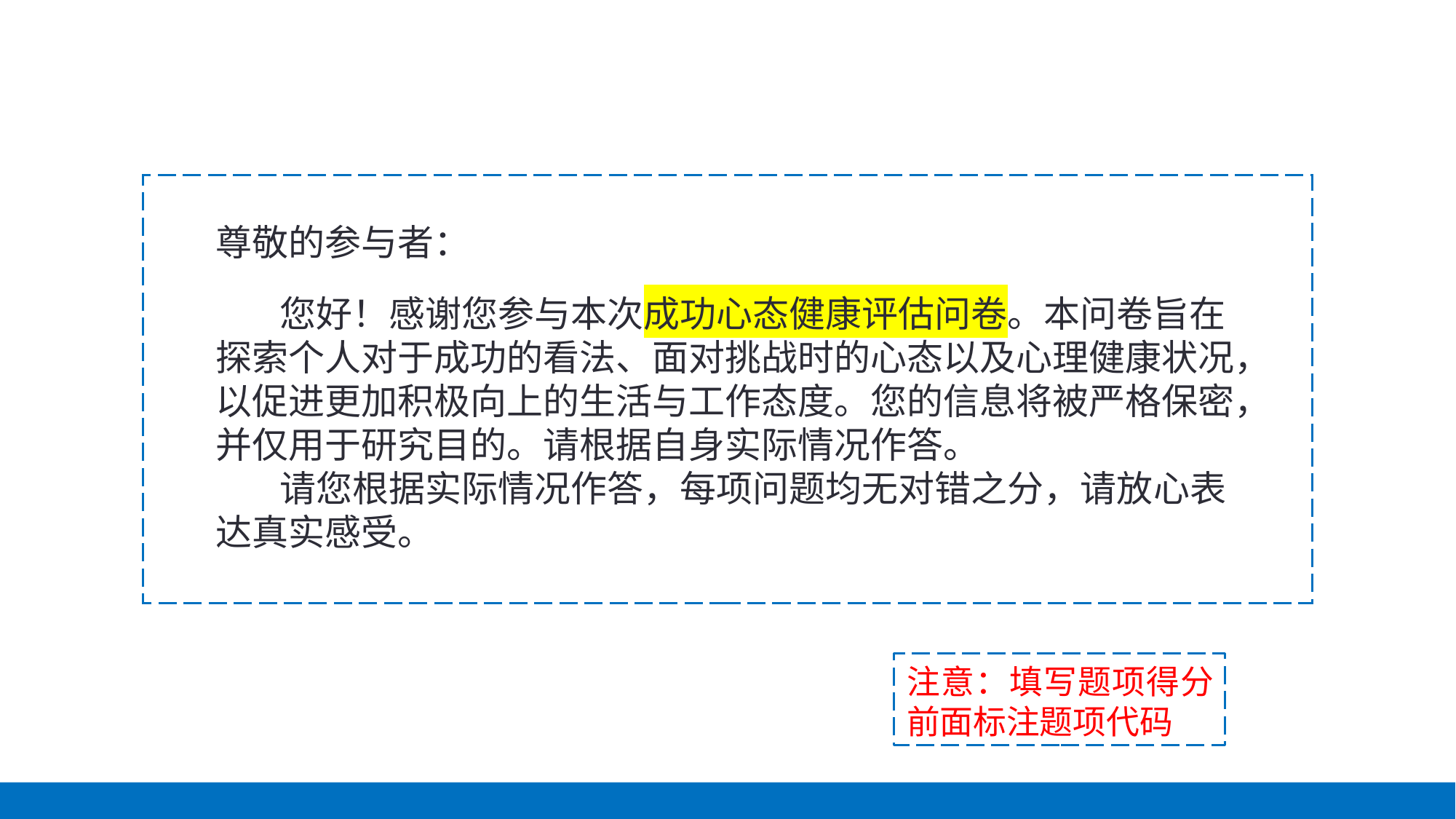

尊敬的参与者：
您好！感谢您参与本次成功心态健康评估问卷。本问卷旨在探索个人对于成功的看法、面对挑战时的心态以及心理健康状况，以促进更加积极向上的生活与工作态度。您的信息将被严格保密，并仅用于研究目的。请根据自身实际情况作答。
请您根据实际情况作答，每项问题均无对错之分，请放心表达真实感受。

注意：填写题项得分前面标注题项代码